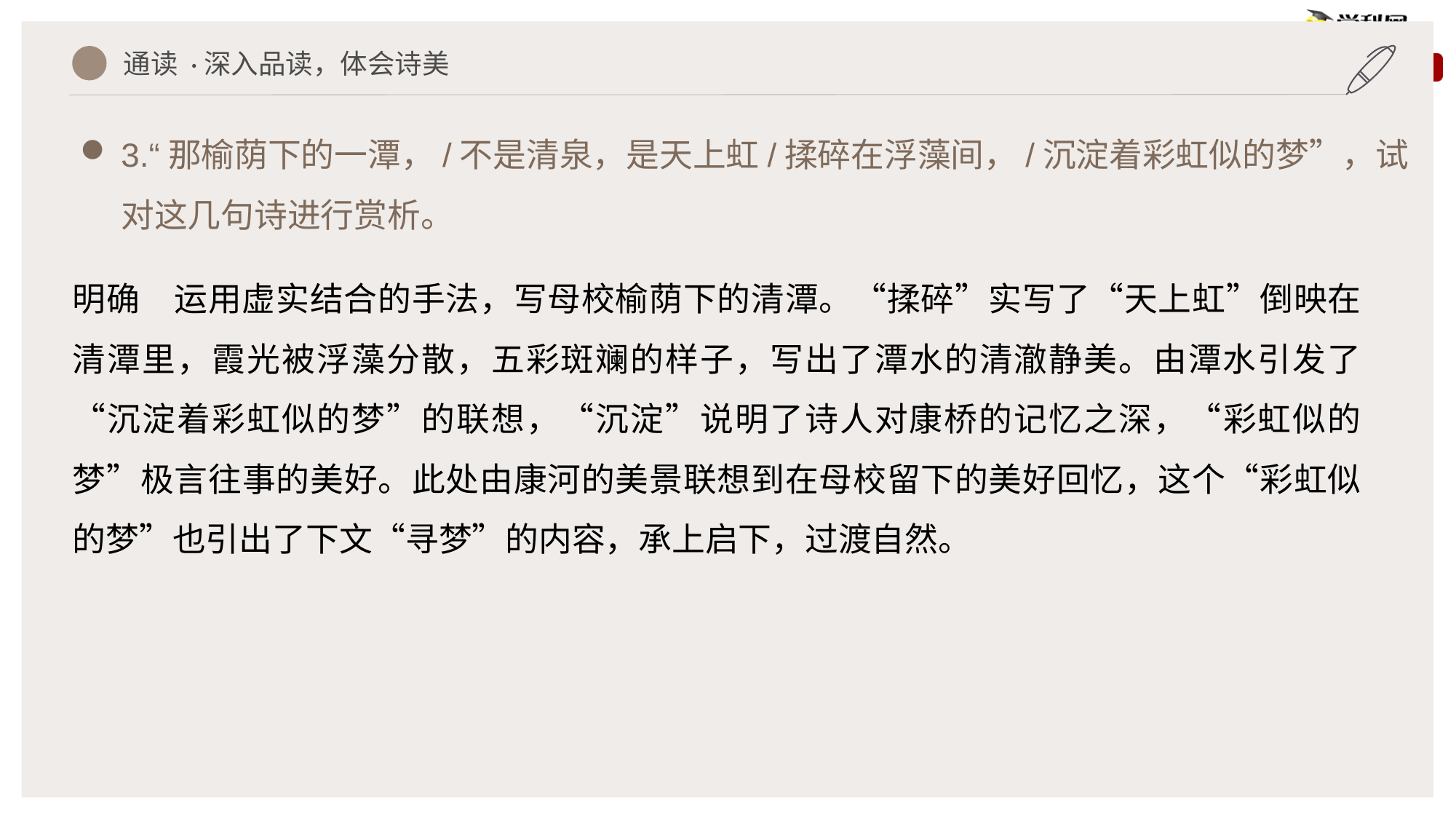

通读 ·深入品读，体会诗美

3.“那榆荫下的一潭，/不是清泉，是天上虹/揉碎在浮藻间，/沉淀着彩虹似的梦”，试对这几句诗进行赏析。
明确　运用虚实结合的手法，写母校榆荫下的清潭。“揉碎”实写了“天上虹”倒映在清潭里，霞光被浮藻分散，五彩斑斓的样子，写出了潭水的清澈静美。由潭水引发了“沉淀着彩虹似的梦”的联想，“沉淀”说明了诗人对康桥的记忆之深，“彩虹似的梦”极言往事的美好。此处由康河的美景联想到在母校留下的美好回忆，这个“彩虹似的梦”也引出了下文“寻梦”的内容，承上启下，过渡自然。